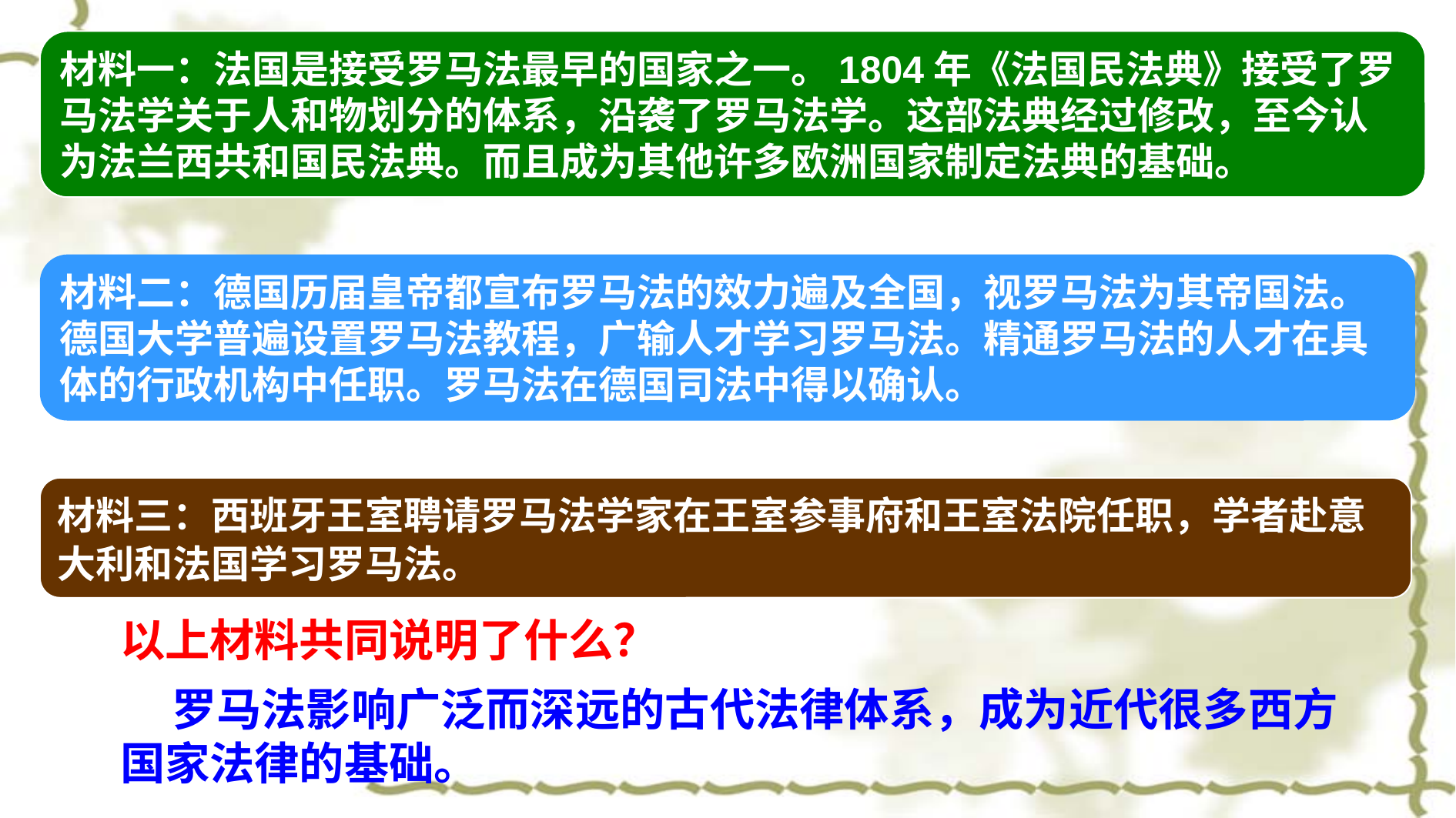

材料一：法国是接受罗马法最早的国家之一。1804年《法国民法典》接受了罗马法学关于人和物划分的体系，沿袭了罗马法学。这部法典经过修改，至今认为法兰西共和国民法典。而且成为其他许多欧洲国家制定法典的基础。
材料二：德国历届皇帝都宣布罗马法的效力遍及全国，视罗马法为其帝国法。德国大学普遍设置罗马法教程，广输人才学习罗马法。精通罗马法的人才在具体的行政机构中任职。罗马法在德国司法中得以确认。
材料三：西班牙王室聘请罗马法学家在王室参事府和王室法院任职，学者赴意大利和法国学习罗马法。
以上材料共同说明了什么？
    罗马法影响广泛而深远的古代法律体系，成为近代很多西方国家法律的基础。